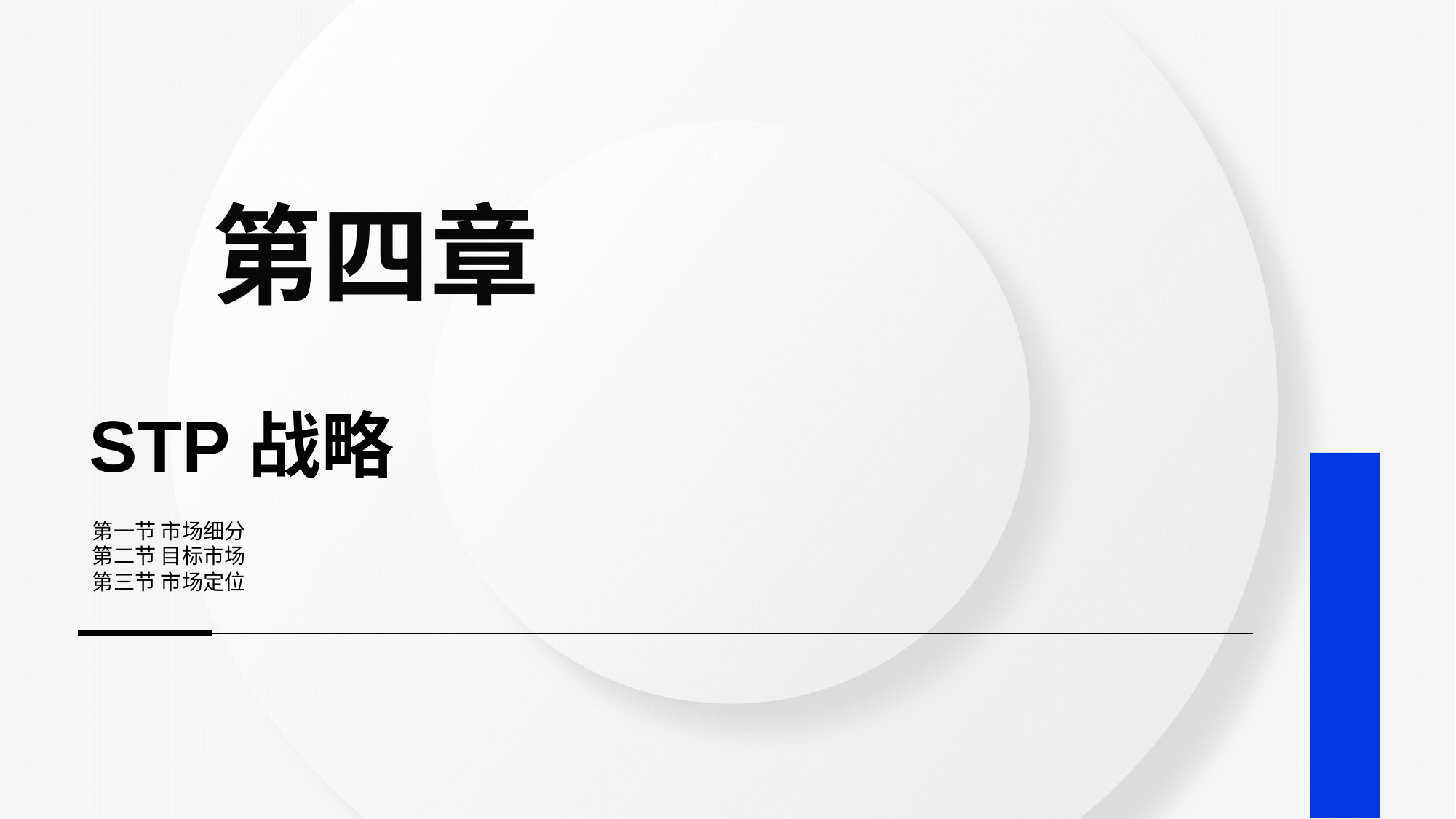

第四章
# STP战略

第一节 市场细分
第二节 目标市场
第三节 市场定位